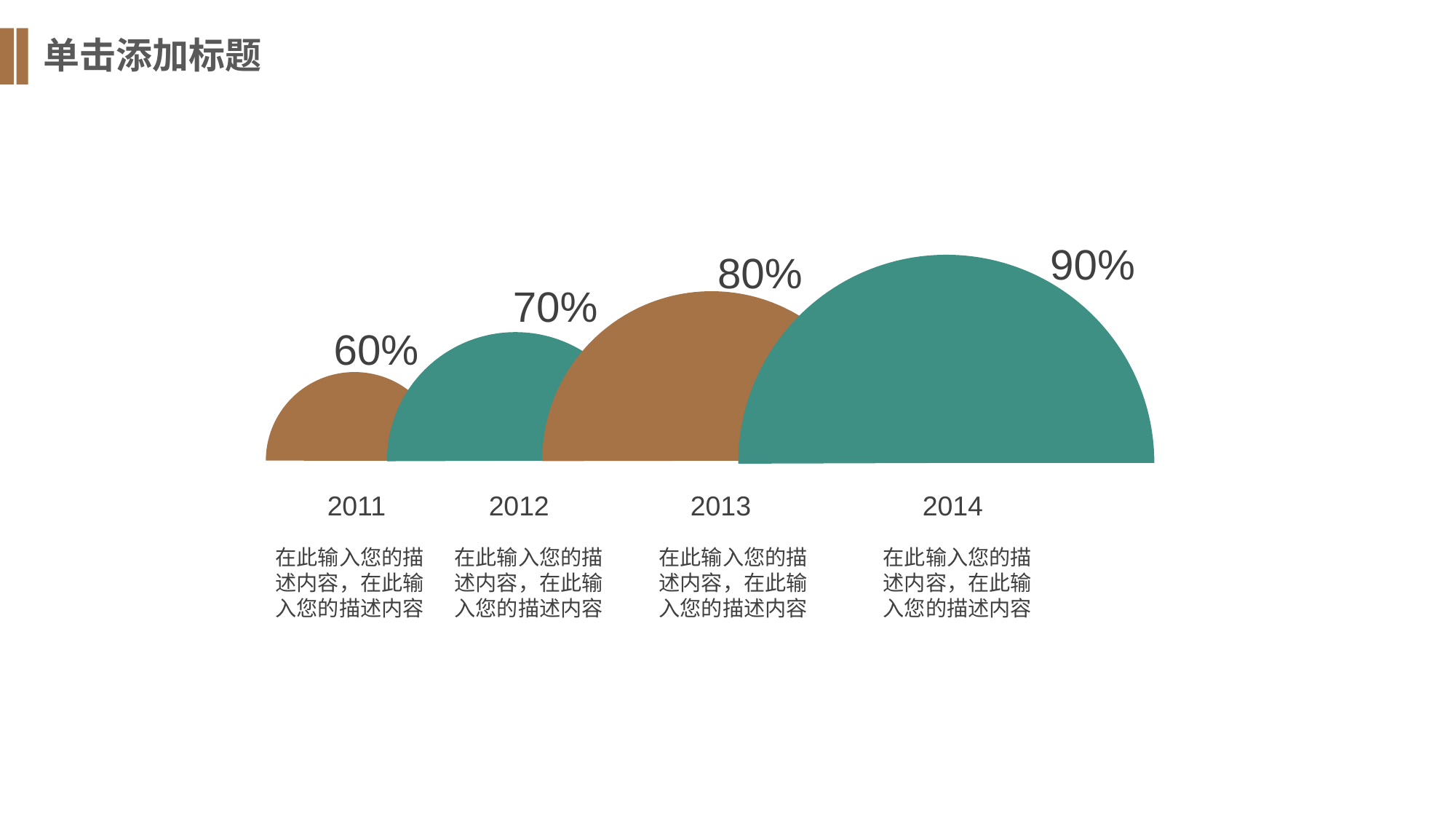

单击添加标题

90%
80%

70%

60%

2011
2012
2013
2014
在此输入您的描述内容，在此输入您的描述内容
在此输入您的描述内容，在此输入您的描述内容
在此输入您的描述内容，在此输入您的描述内容
在此输入您的描述内容，在此输入您的描述内容